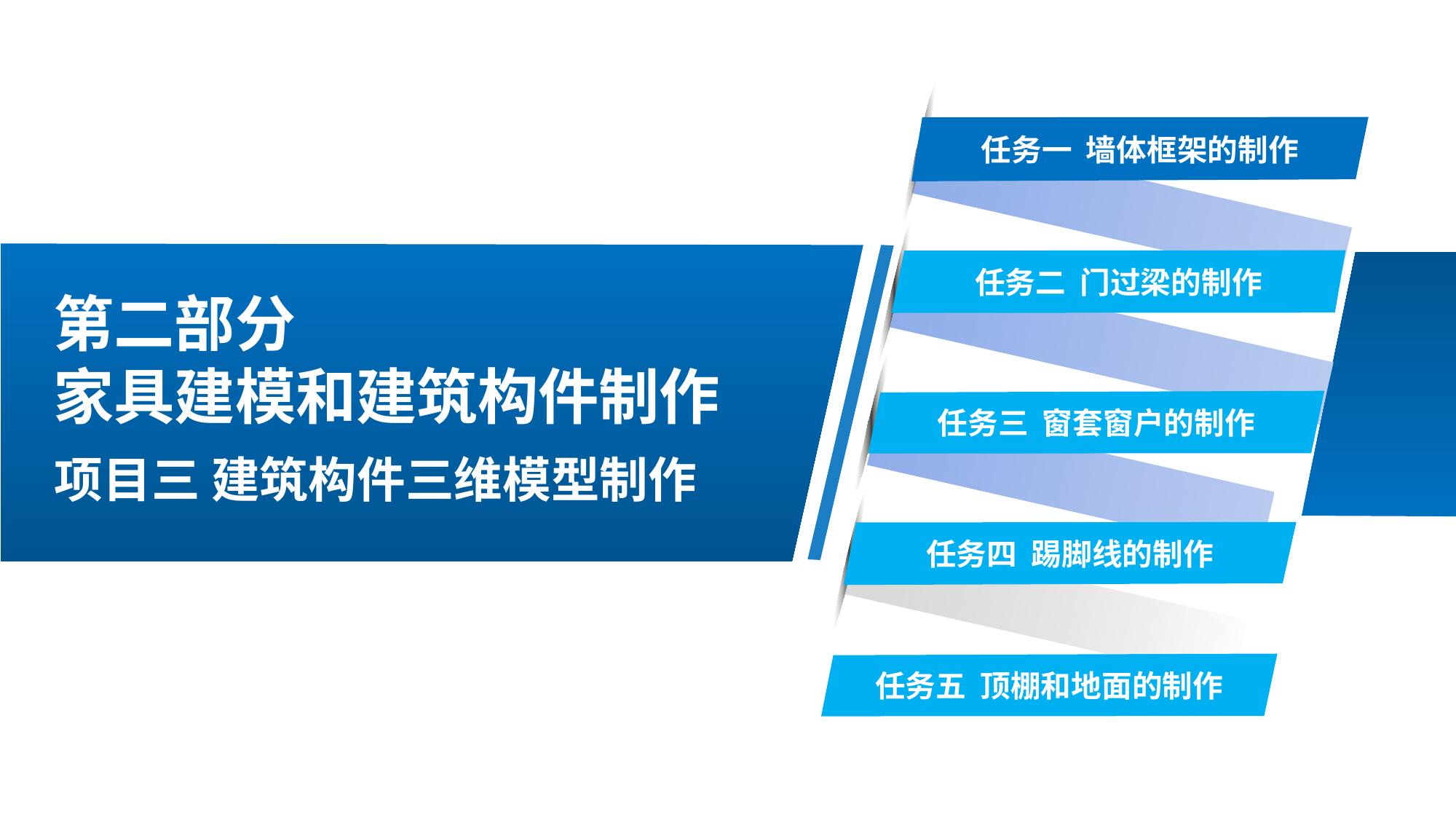

任务一  墙体框架的制作

任务二  门过梁的制作

任务三  窗套窗户的制作

任务四  踢脚线的制作

任务五  顶棚和地面的制作

第二部分
家具建模和建筑构件制作
项目三 建筑构件三维模型制作